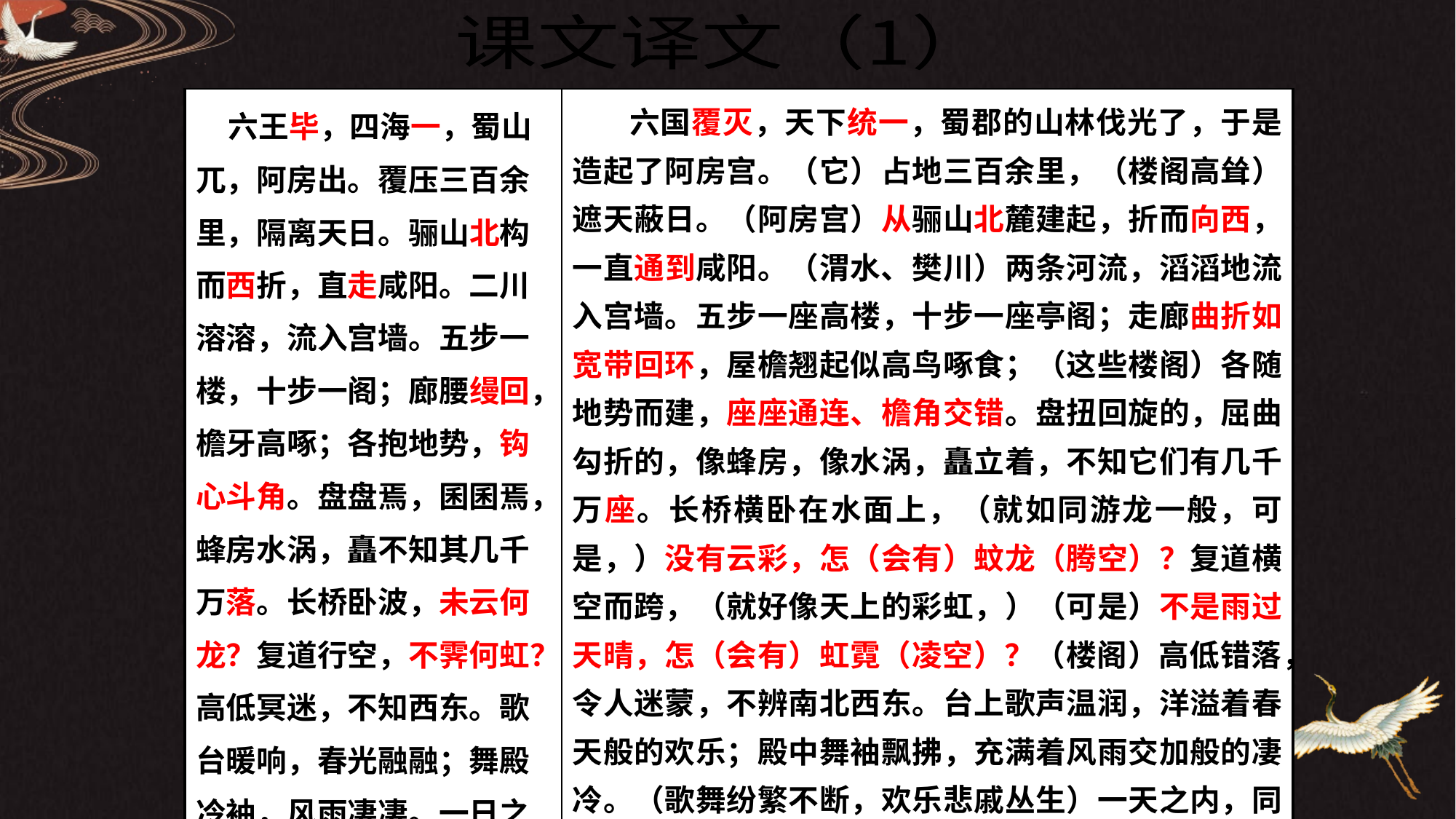

课文译文（1）
| 六王毕，四海一，蜀山兀，阿房出。覆压三百余里，隔离天日。骊山北构而西折，直走咸阳。二川溶溶，流入宫墙。五步一楼，十步一阁；廊腰缦回，檐牙高啄；各抱地势，钩心斗角。盘盘焉，囷囷焉，蜂房水涡，矗不知其几千万落。长桥卧波，未云何龙？复道行空，不霁何虹？高低冥迷，不知西东。歌台暖响，春光融融；舞殿冷袖，风雨凄凄。一日之内，一宫之间，而气候不齐。 | 六国覆灭，天下统一，蜀郡的山林伐光了，于是造起了阿房宫。（它）占地三百余里，（楼阁高耸）遮天蔽日。（阿房宫）从骊山北麓建起，折而向西，一直通到咸阳。（渭水、樊川）两条河流，滔滔地流入宫墙。五步一座高楼，十步一座亭阁；走廊曲折如宽带回环，屋檐翘起似高鸟啄食；（这些楼阁）各随地势而建，座座通连、檐角交错。盘扭回旋的，屈曲勾折的，像蜂房，像水涡，矗立着，不知它们有几千万座。长桥横卧在水面上，（就如同游龙一般，可是，）没有云彩，怎（会有）蚊龙（腾空）？复道横空而跨，（就好像天上的彩虹，）（可是）不是雨过天晴，怎（会有）虹霓（凌空）？（楼阁）高低错落，令人迷蒙，不辨南北西东。台上歌声温润，洋溢着春天般的欢乐；殿中舞袖飘拂，充满着风雨交加般的凄冷。（歌舞纷繁不断，欢乐悲戚丛生）一天之内，同一座宫殿之中，却（让人感到）寒暖不均，气候不同。 |
| --- | --- |